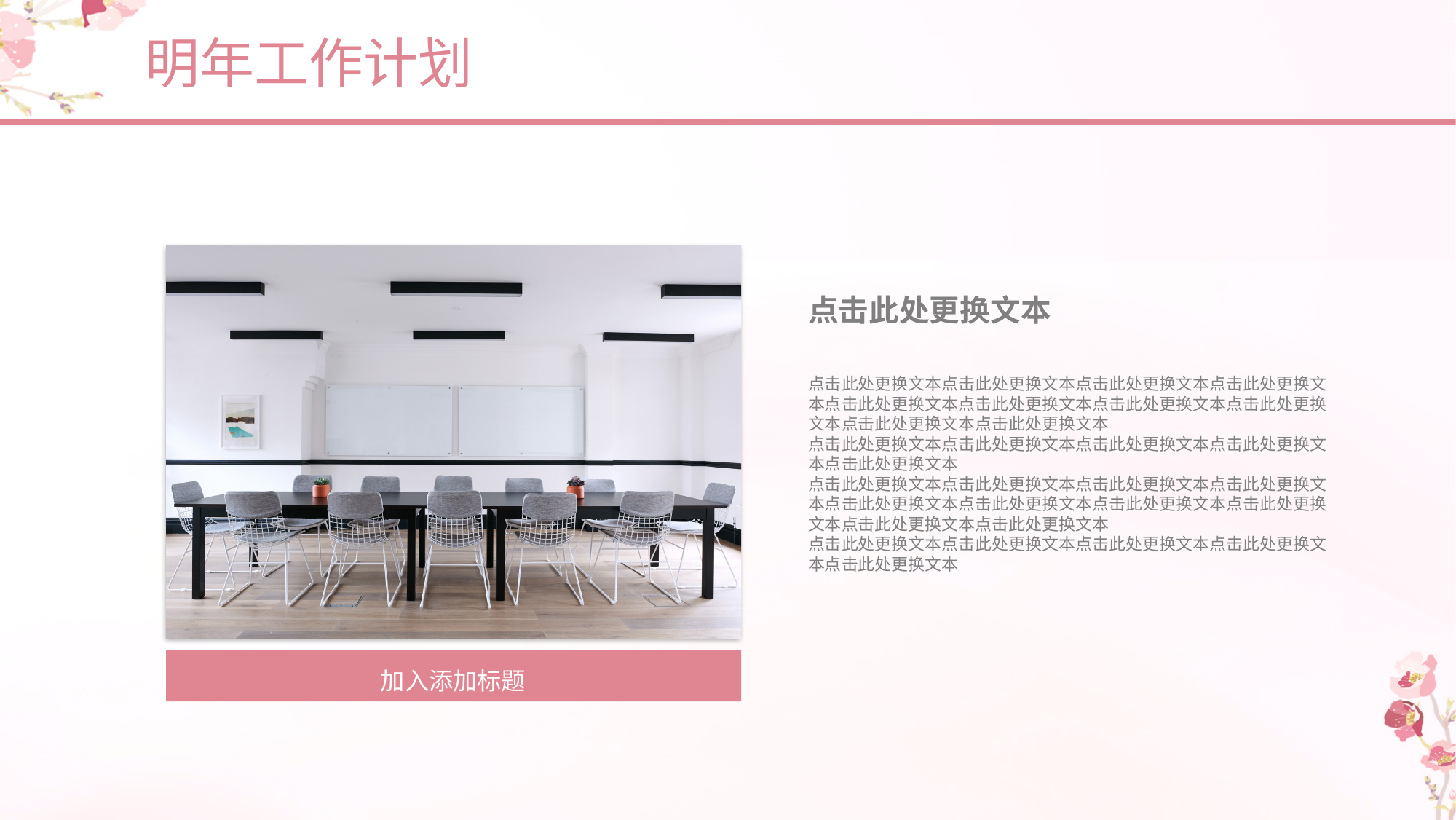

明年工作计划

加入添加标题
点击此处更换文本
点击此处更换文本点击此处更换文本点击此处更换文本点击此处更换文本点击此处更换文本点击此处更换文本点击此处更换文本点击此处更换文本点击此处更换文本点击此处更换文本
点击此处更换文本点击此处更换文本点击此处更换文本点击此处更换文本点击此处更换文本
点击此处更换文本点击此处更换文本点击此处更换文本点击此处更换文本点击此处更换文本点击此处更换文本点击此处更换文本点击此处更换文本点击此处更换文本点击此处更换文本
点击此处更换文本点击此处更换文本点击此处更换文本点击此处更换文本点击此处更换文本